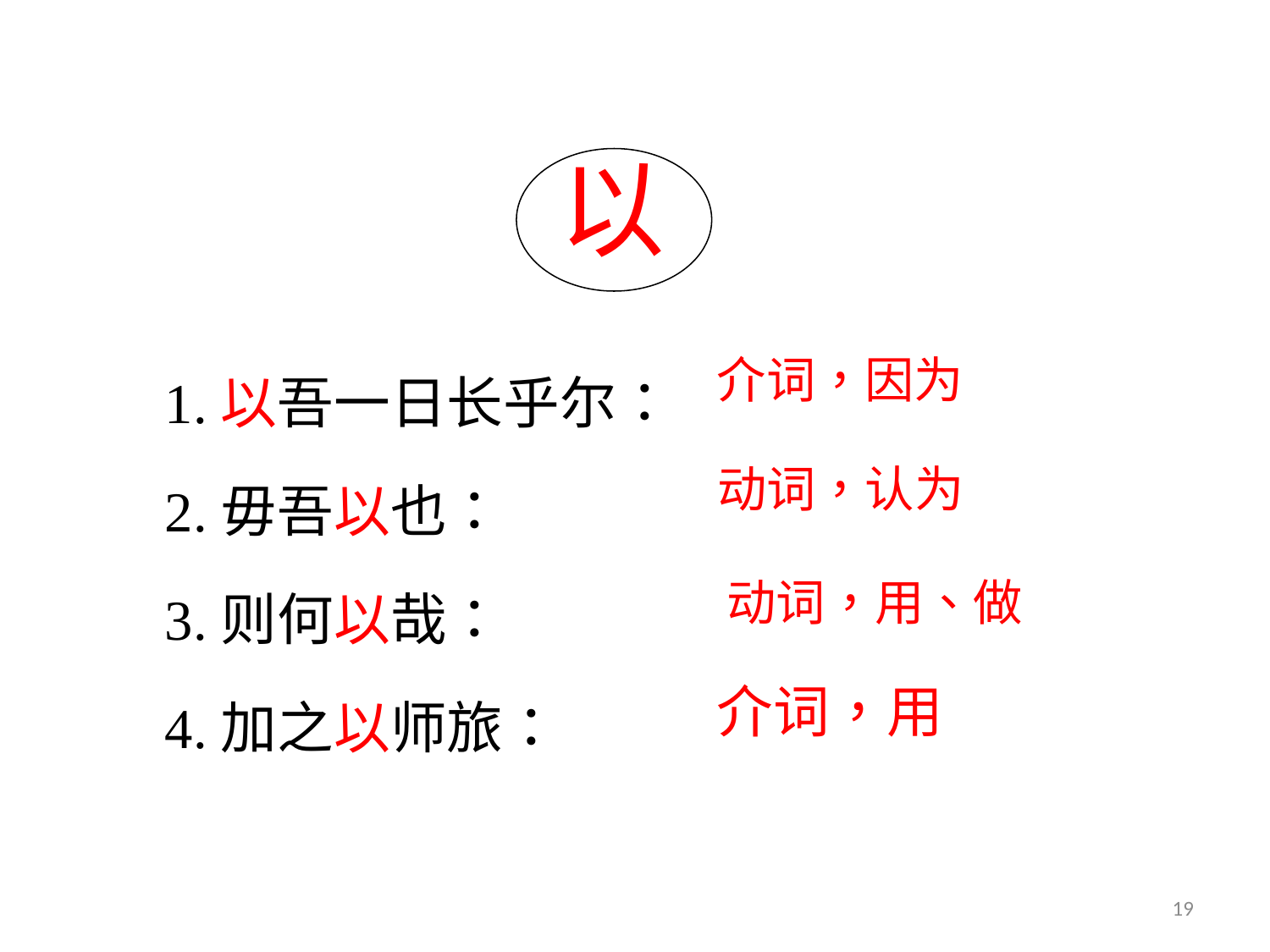

以

1.以吾一日长乎尔：
2.毋吾以也：
3.则何以哉：
4.加之以师旅：
介词，因为
动词，认为
动词，用、做
介词，用
19